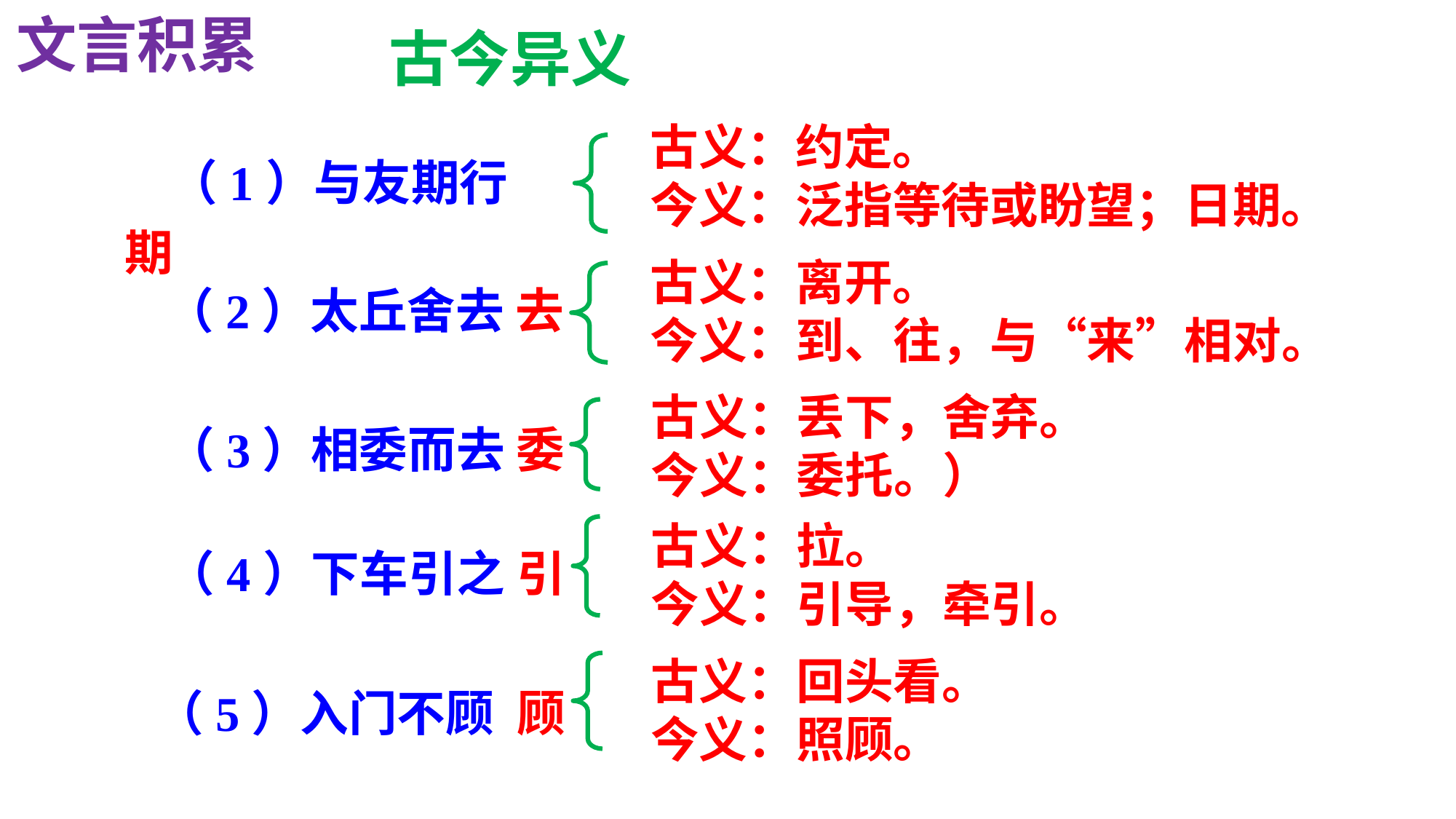

文言积累
古今异义
古义：约定。
今义：泛指等待或盼望；日期。
   （1）与友期行 期

古义：离开。
今义：到、往，与“来”相对。
   （2）太丘舍去 去

   （3）相委而去 委

古义：丢下，舍弃。
今义：委托。）

古义：拉。
今义：引导，牵引。

  （4）下车引之 引

 （5）入门不顾  顾
古义：回头看。
今义：照顾。